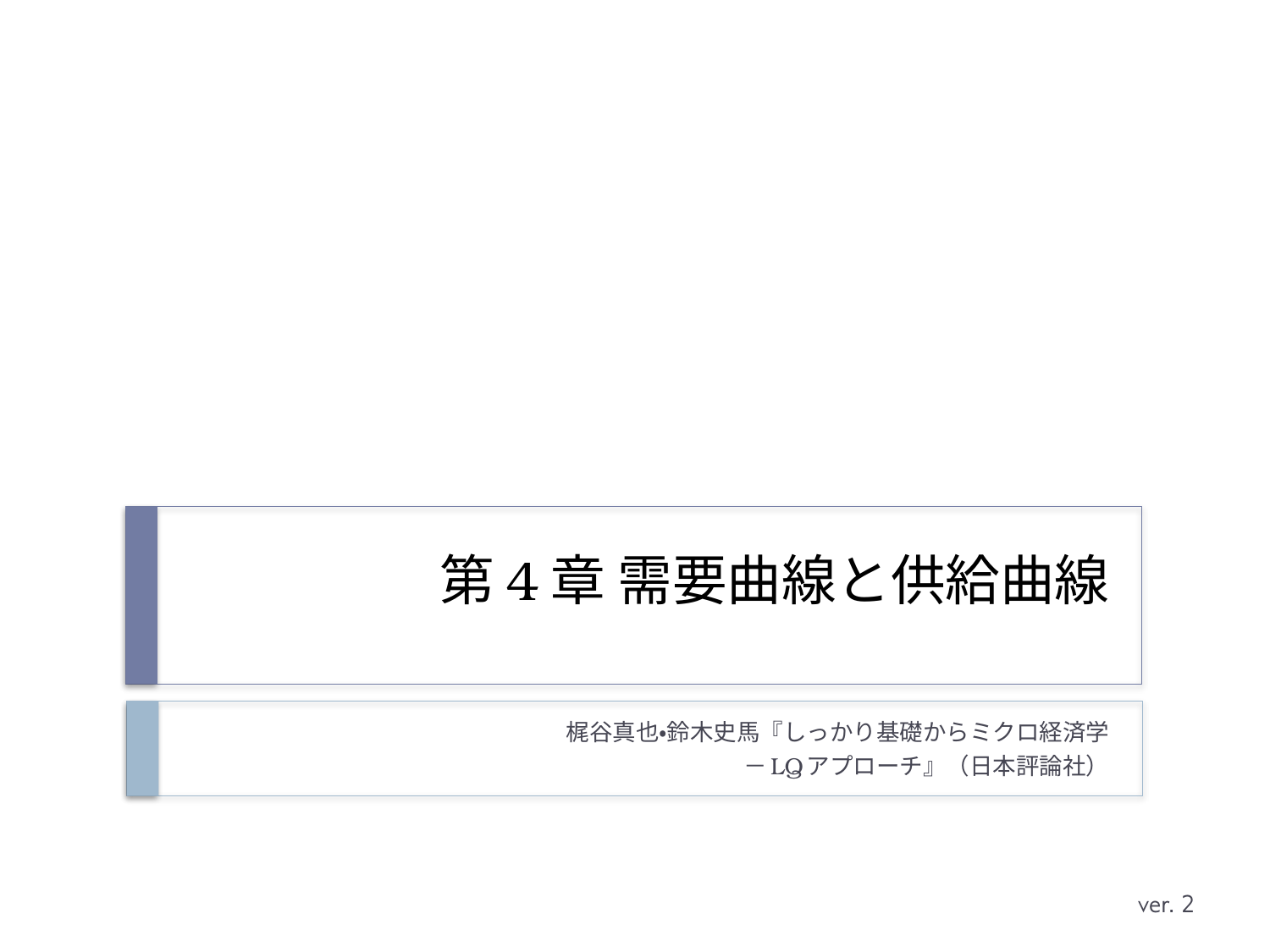

# 第4章 需要曲線と供給曲線
梶谷真也・鈴木史馬『しっかり基礎からミクロ経済学
－LQアプローチ』（日本評論社）
ver. 2